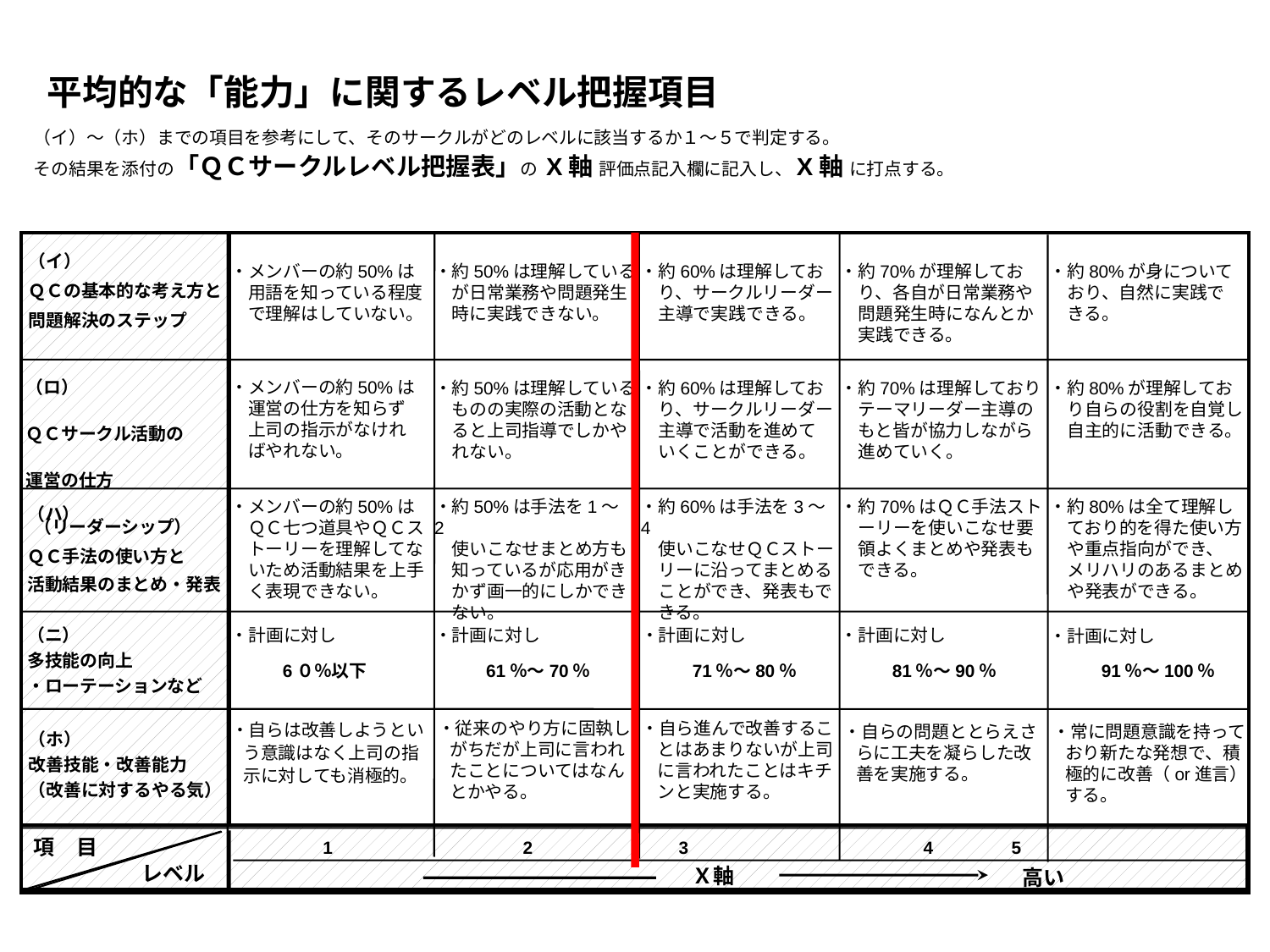

平均的な「能力」に関するレベル把握項目
（イ）～（ホ）までの項目を参考にして、そのサークルがどのレベルに該当するか１～５で判定する。
その結果を添付の「ＱＣサークルレベル把握表」の X軸 評価点記入欄に記入し、X軸 に打点する。

（イ）
ＱＣの基本的な考え方と
問題解決のステップ
・メンバーの約50%は
　用語を知っている程度
　で理解はしていない。
・約50%は理解している　が日常業務や問題発生
　時に実践できない。
・約60%は理解してお
　り、サークルリーダー
　主導で実践できる。
・約70%が理解してお
　り、各自が日常業務や
　問題発生時になんとか
　実践できる。

（ロ）
ＱＣサークル活動の
運営の仕方
 （リーダーシップ）
・メンバーの約50%は
　運営の仕方を知らず
　上司の指示がなけれ
　ばやれない。
・約50%は理解している　ものの実際の活動とな
　ると上司指導でしかや
　れない。
・約60%は理解してお
　り、サークルリーダー
　主導で活動を進めて
　いくことができる。
・約70%は理解しており
　テーマリーダー主導の　もと皆が協力しながら　進めていく。

・約50%は手法を1～2
　使いこなせまとめ方も
　知っているが応用がき
　かず画一的にしかでき
　ない。
・約60%は手法を3～4
　使いこなせＱＣストー
　リーに沿ってまとめる
　ことができ、発表もで
　きる。
・約70%はＱＣ手法スト
　ーリーを使いこなせ要
　領よくまとめや発表も
　できる。
・約80%は全て理解し
　ており的を得た使い方
　や重点指向ができ、
　メリハリのあるまとめ
　や発表ができる。
・メンバーの約50%は
　ＱＣ七つ道具やＱＣス
　トーリーを理解してな
　いため活動結果を上手
　く表現できない。
（ハ）
ＱＣ手法の使い方と
活動結果のまとめ・発表

・計画に対し

  　　6０％以下
・計画に対し

  　　61％～70％
・計画に対し

  　　71％～80％
・計画に対し

  　　81％～90％
・計画に対し

  　　91％～100％
（ニ）
多技能の向上
・ローテーションなど

 ・自らは改善しようとい
    う意識はなく上司の指
    示に対しても消極的。
 ・従来のやり方に固執し
    がちだが上司に言われ
    たことについてはなん
    とかやる。
・自ら進んで改善するこ
   とはあまりないが上司
   に言われたことはキチ
   ンと実施する。

 ・自らの問題ととらえさ
    らに工夫を凝らした改
    善を実施する。
 ・常に問題意識を持って
    おり新たな発想で、積
    極的に改善（or進言）
    する。
（ホ）
改善技能・改善能力
（改善に対するやる気）

		     1	                    2                              3	                        4	                5

項　目

レベル
Ｘ軸
高い

・約80%が身について
　おり、自然に実践で
　きる。
・約80%が理解してお
　り自らの役割を自覚し
　自主的に活動できる。